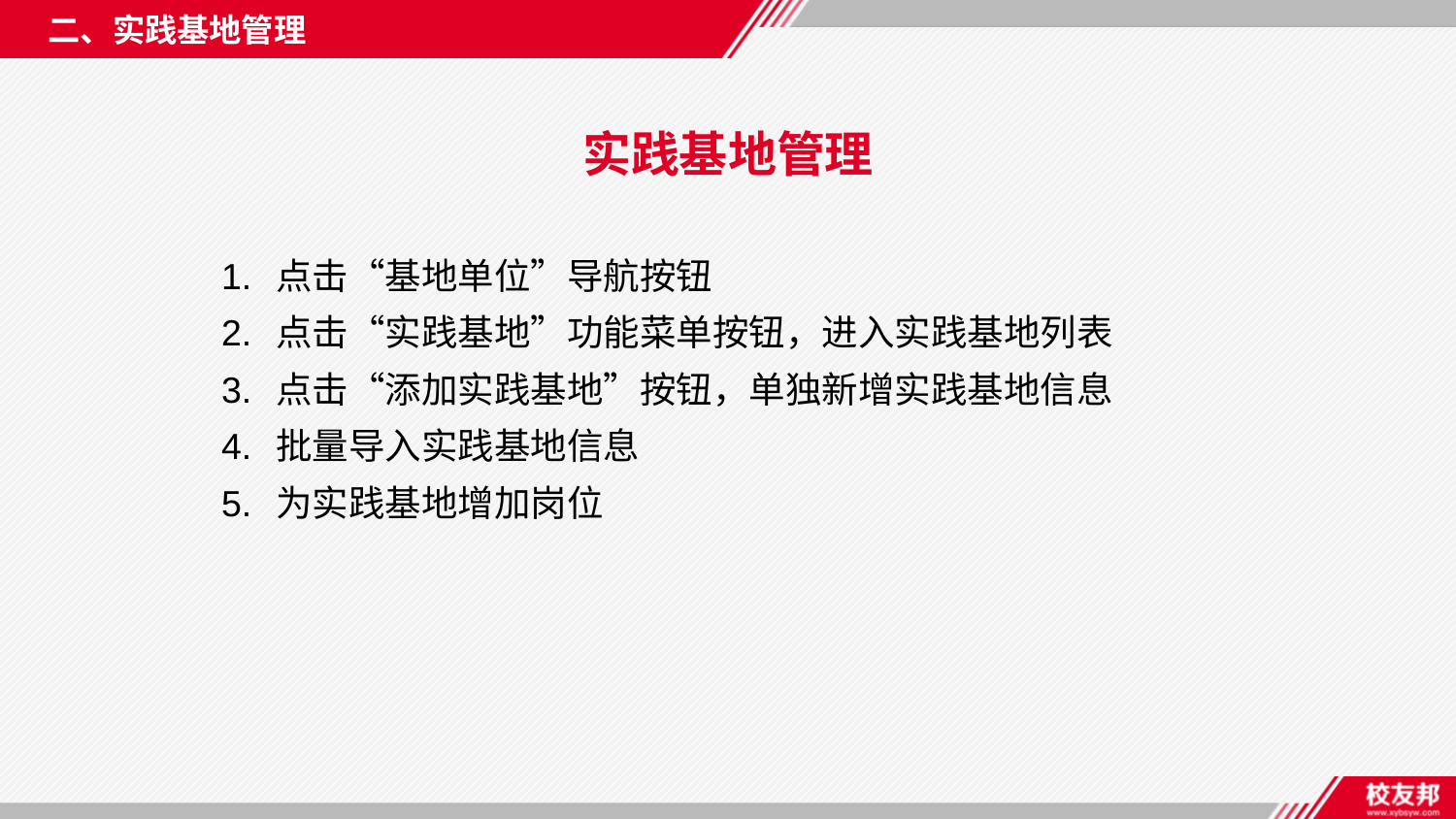

二、实践基地管理
实践基地管理

点击“基地单位”导航按钮
点击“实践基地”功能菜单按钮，进入实践基地列表
点击“添加实践基地”按钮，单独新增实践基地信息
批量导入实践基地信息
为实践基地增加岗位